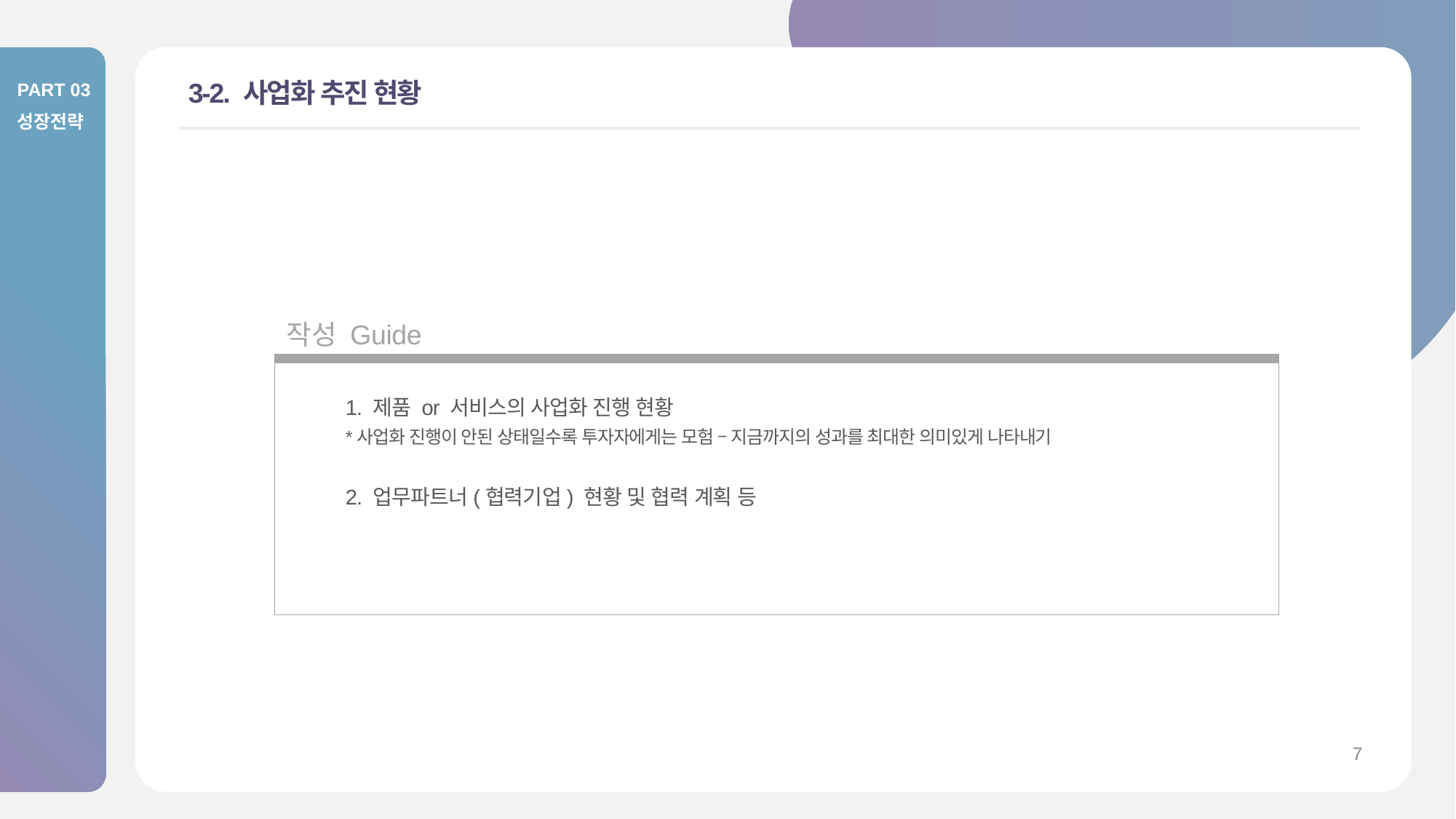

PART 03
성장전략
# 3-2. 사업화 추진 현황

작성 Guide

1. 제품 or 서비스의 사업화 진행 현황
*사업화 진행이 안된 상태일수록 투자자에게는 모험 – 지금까지의 성과를 최대한 의미있게 나타내기

2. 업무파트너(협력기업) 현황 및 협력 계획 등

7